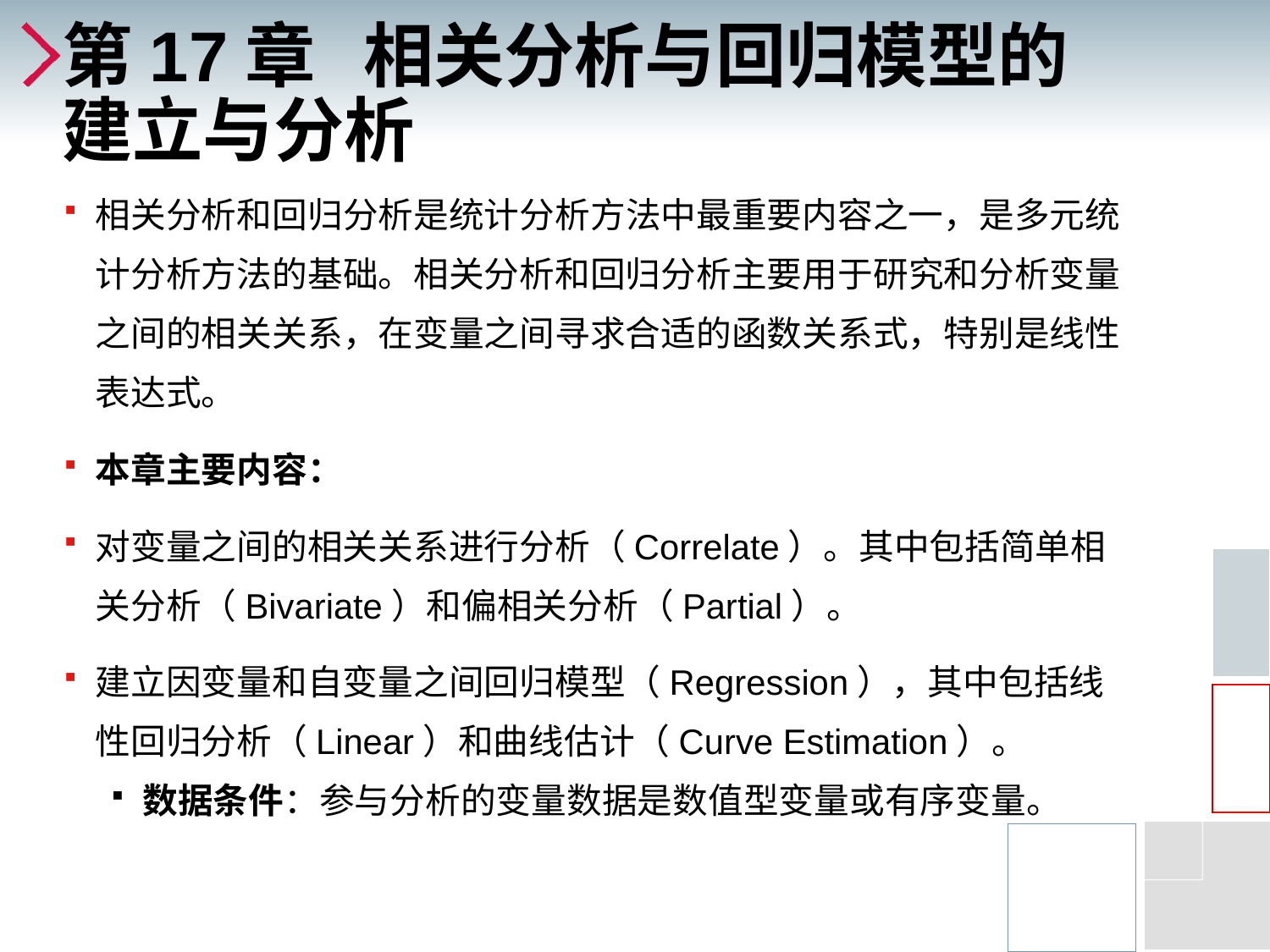

# 第17章   相关分析与回归模型的建立与分析
相关分析和回归分析是统计分析方法中最重要内容之一，是多元统计分析方法的基础。相关分析和回归分析主要用于研究和分析变量之间的相关关系，在变量之间寻求合适的函数关系式，特别是线性表达式。
本章主要内容：
对变量之间的相关关系进行分析（Correlate）。其中包括简单相关分析（Bivariate）和偏相关分析（Partial）。
建立因变量和自变量之间回归模型（Regression），其中包括线性回归分析（Linear）和曲线估计（Curve Estimation）。
数据条件：参与分析的变量数据是数值型变量或有序变量。